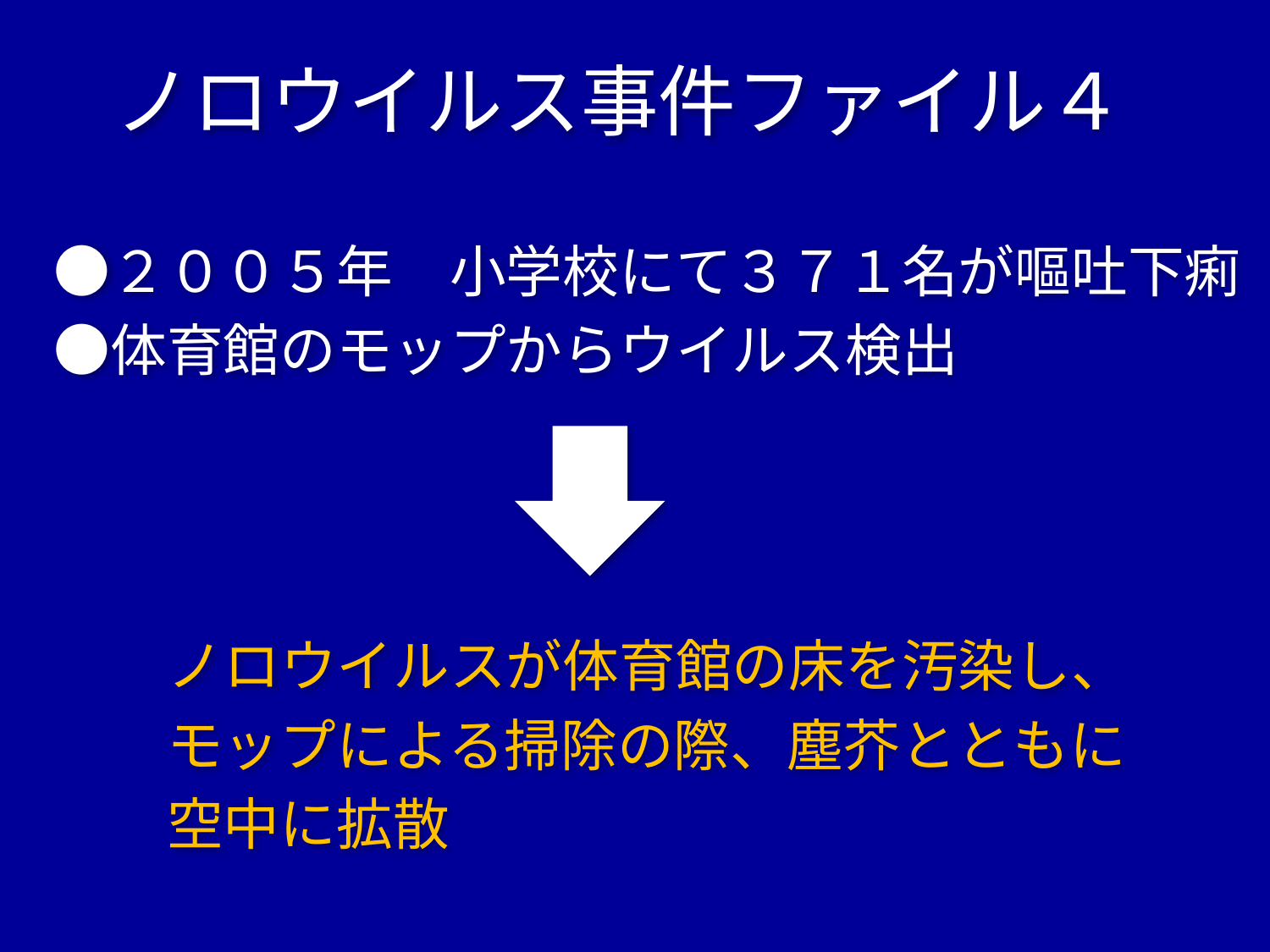

ノロウイルス事件ファイル４

　●２００５年　小学校にて３７１名が嘔吐下痢
　●体育館のモップからウイルス検出

　　　ノロウイルスが体育館の床を汚染し、
　　　モップによる掃除の際、塵芥とともに
　　　空中に拡散